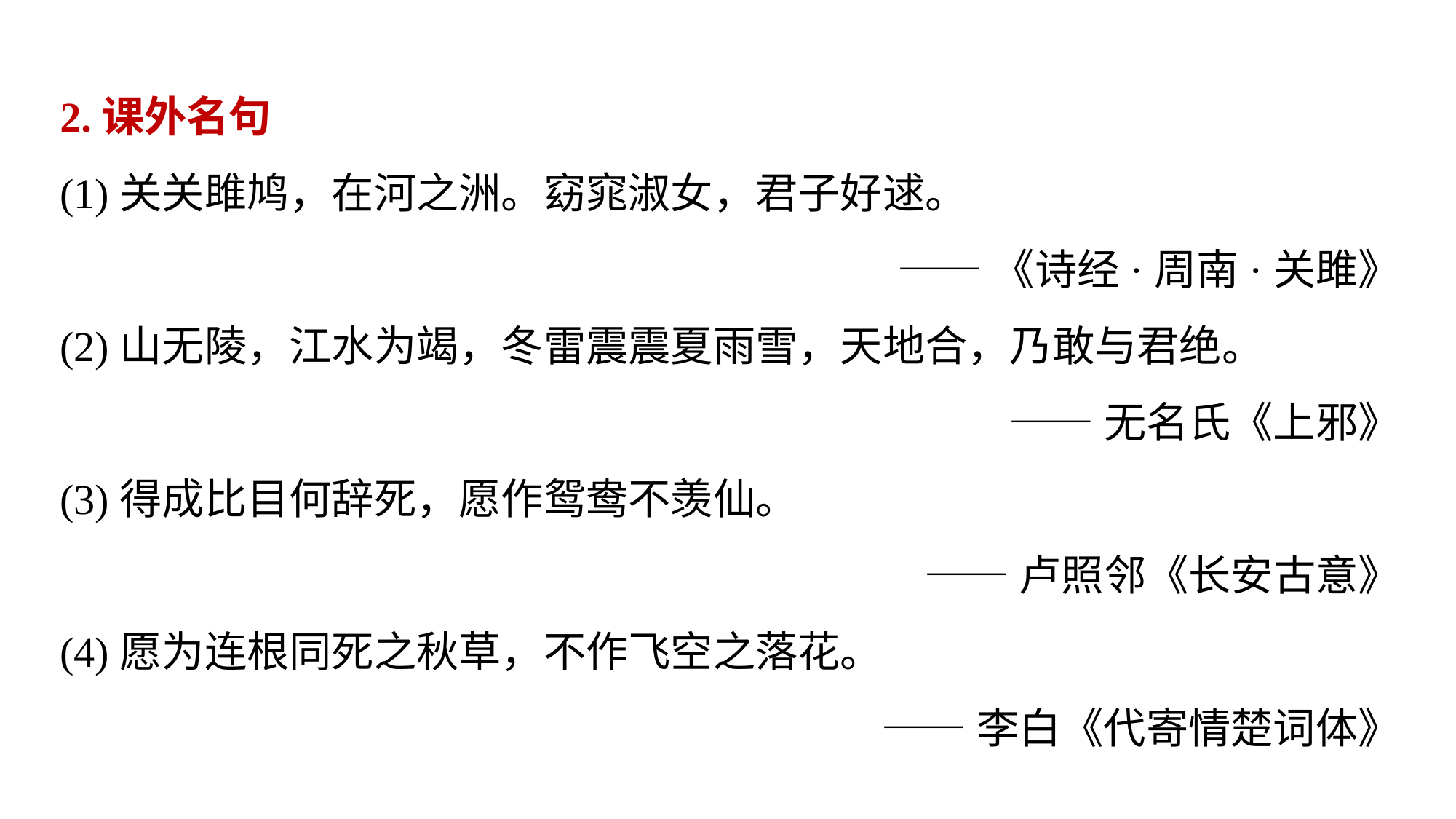

2.课外名句
(1)关关雎鸠，在河之洲。窈窕淑女，君子好逑。
——《诗经·周南·关雎》
(2)山无陵，江水为竭，冬雷震震夏雨雪，天地合，乃敢与君绝。
——无名氏《上邪》
(3)得成比目何辞死，愿作鸳鸯不羡仙。
——卢照邻《长安古意》
(4)愿为连根同死之秋草，不作飞空之落花。
——李白《代寄情楚词体》